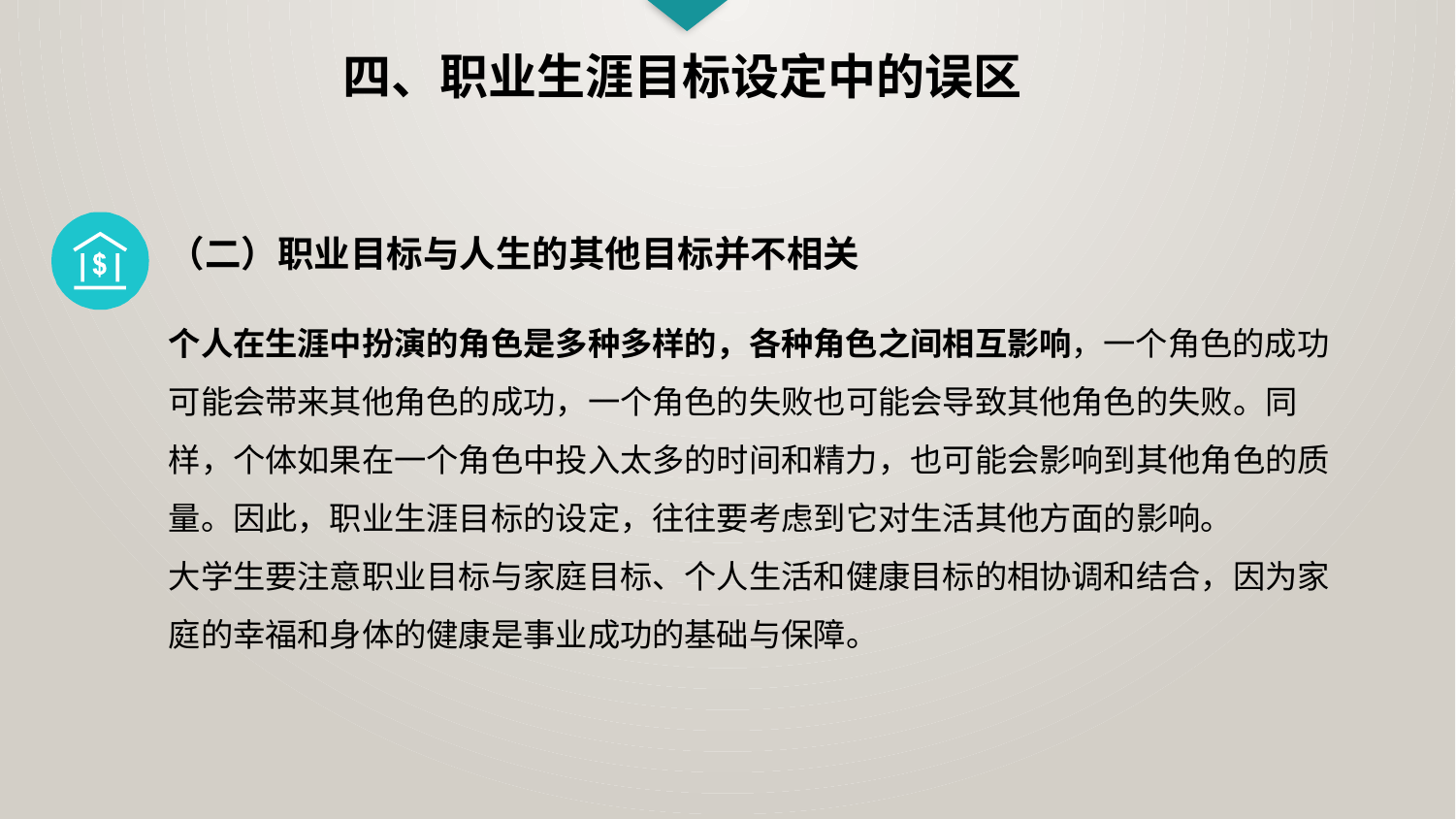

四、职业生涯目标设定中的误区

（二）职业目标与人生的其他目标并不相关

个人在生涯中扮演的角色是多种多样的，各种角色之间相互影响，一个角色的成功可能会带来其他角色的成功，一个角色的失败也可能会导致其他角色的失败。同样，个体如果在一个角色中投入太多的时间和精力，也可能会影响到其他角色的质量。因此，职业生涯目标的设定，往往要考虑到它对生活其他方面的影响。
大学生要注意职业目标与家庭目标、个人生活和健康目标的相协调和结合，因为家庭的幸福和身体的健康是事业成功的基础与保障。
52